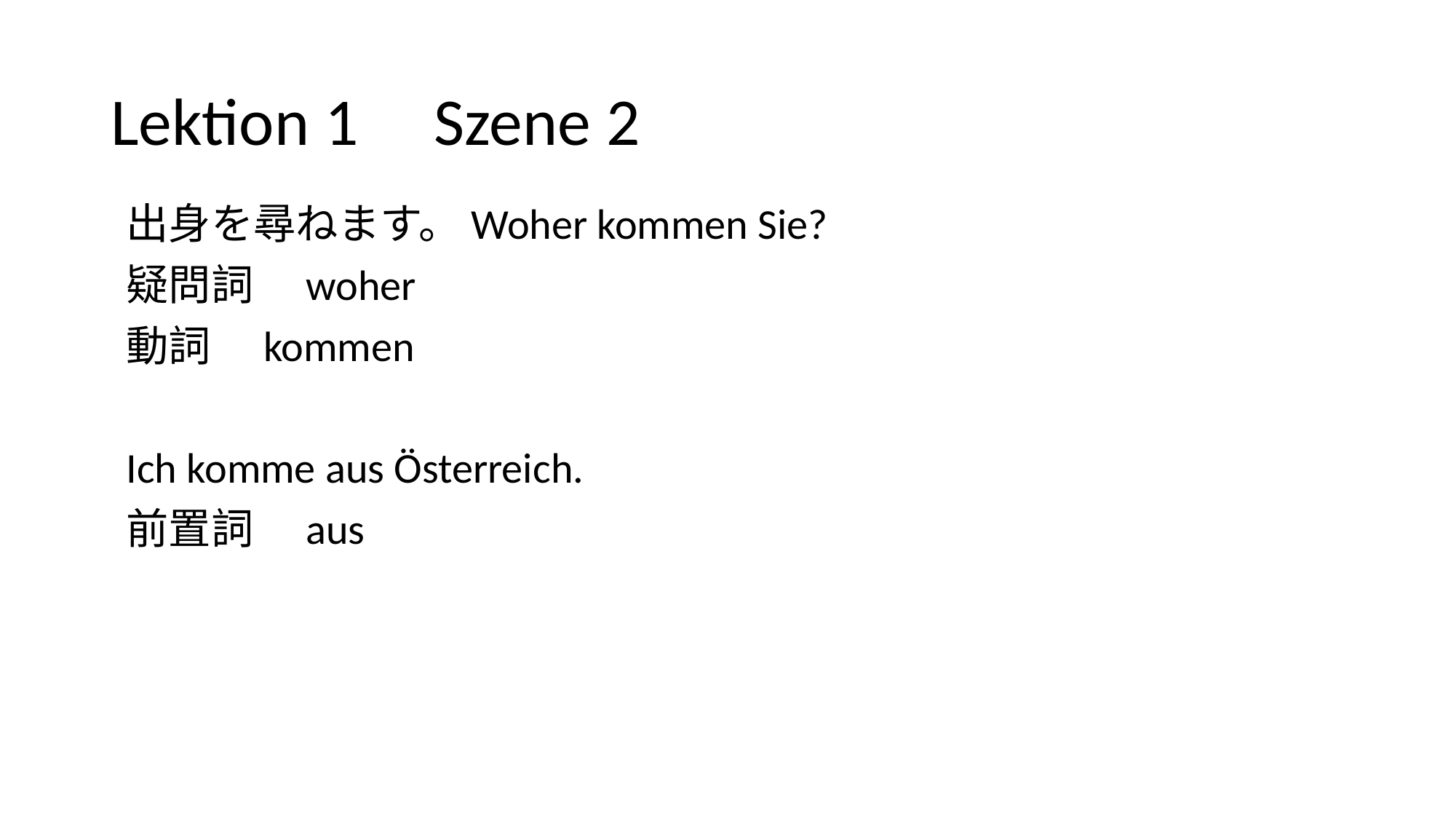

# Lektion 1     Szene 2
出身を尋ねます。Woher kommen Sie?
疑問詞　woher
動詞　kommen

Ich komme aus Österreich.
前置詞　aus